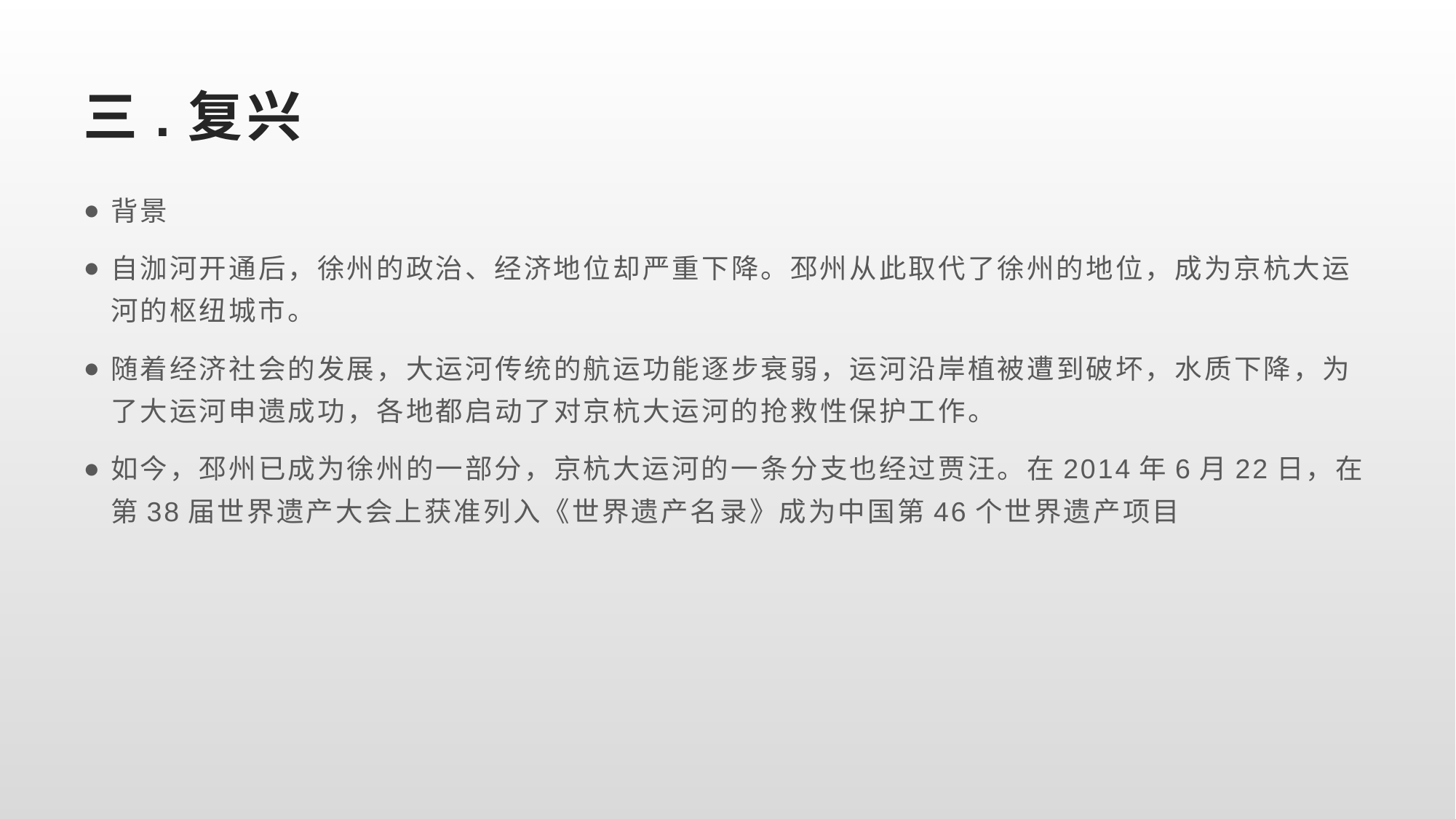

# 三.复兴
背景
自泇河开通后，徐州的政治、经济地位却严重下降。邳州从此取代了徐州的地位，成为京杭大运河的枢纽城市。
随着经济社会的发展，大运河传统的航运功能逐步衰弱，运河沿岸植被遭到破坏，水质下降，为了大运河申遗成功，各地都启动了对京杭大运河的抢救性保护工作。
如今，邳州已成为徐州的一部分，京杭大运河的一条分支也经过贾汪。在2014年6月22日，在第38届世界遗产大会上获准列入《世界遗产名录》成为中国第46个世界遗产项目